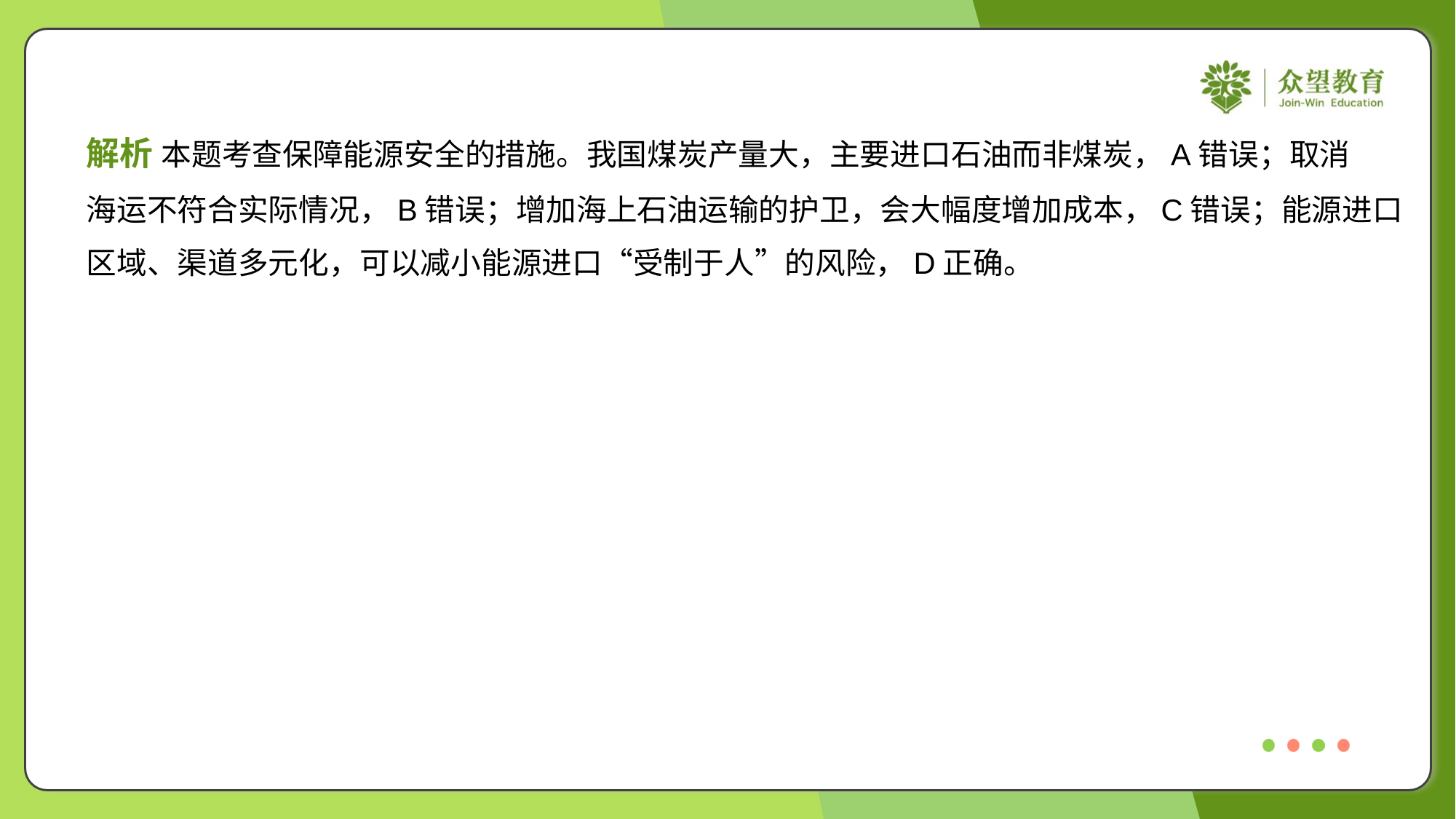

解析 本题考查保障能源安全的措施。我国煤炭产量大，主要进口石油而非煤炭，A错误；取消
海运不符合实际情况，B错误；增加海上石油运输的护卫，会大幅度增加成本，C错误；能源进口
区域、渠道多元化，可以减小能源进口“受制于人”的风险，D正确。